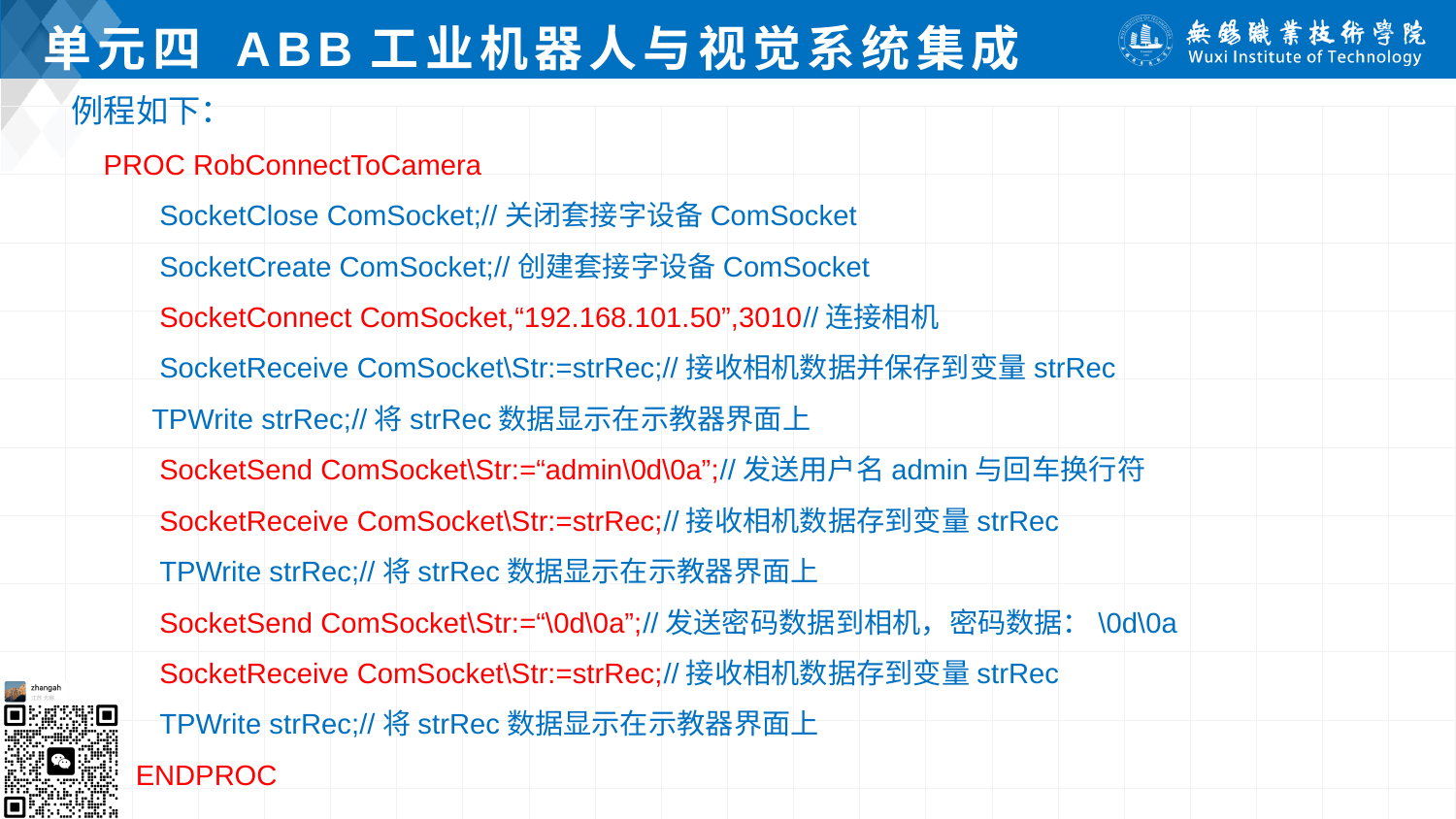

# 单元四 ABB工业机器人与视觉系统集成
例程如下：
    PROC RobConnectToCamera
           SocketClose ComSocket;//关闭套接字设备ComSocket
           SocketCreate ComSocket;//创建套接字设备ComSocket
           SocketConnect ComSocket,“192.168.101.50”,3010//连接相机
           SocketReceive ComSocket\Str:=strRec;//接收相机数据并保存到变量strRec
          TPWrite strRec;//将strRec数据显示在示教器界面上
           SocketSend ComSocket\Str:=“admin\0d\0a”;//发送用户名admin与回车换行符
           SocketReceive ComSocket\Str:=strRec;//接收相机数据存到变量strRec
           TPWrite strRec;//将strRec数据显示在示教器界面上
           SocketSend ComSocket\Str:=“\0d\0a”;//发送密码数据到相机，密码数据：\0d\0a
           SocketReceive ComSocket\Str:=strRec;//接收相机数据存到变量strRec
           TPWrite strRec;//将strRec数据显示在示教器界面上
        ENDPROC